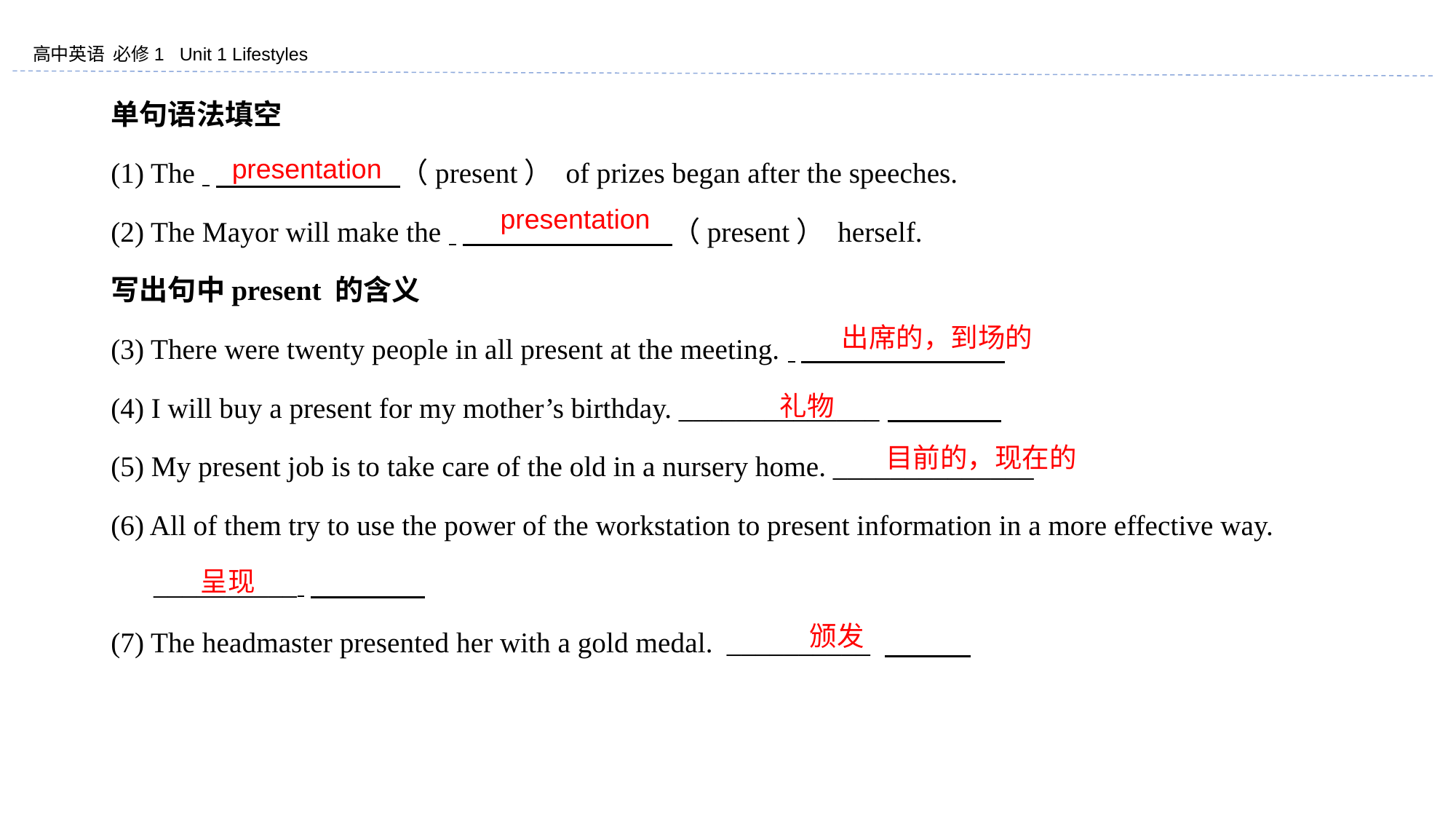

单句语法填空
(1) The  　　　　           （present） of prizes began after the speeches.
(2) The Mayor will make the  　　　　               （present） herself.
写出句中present 的含义
(3) There were twenty people in all present at the meeting.
(4) I will buy a present for my mother’s birthday. ______________
(5) My present job is to take care of the old in a nursery home. ______________
(6) All of them try to use the power of the workstation to present information in a more effective way.
      __________
(7) The headmaster presented her with a gold medal.  __________

presentation
presentation
出席的，到场的
礼物
目前的，现在的
呈现
颁发